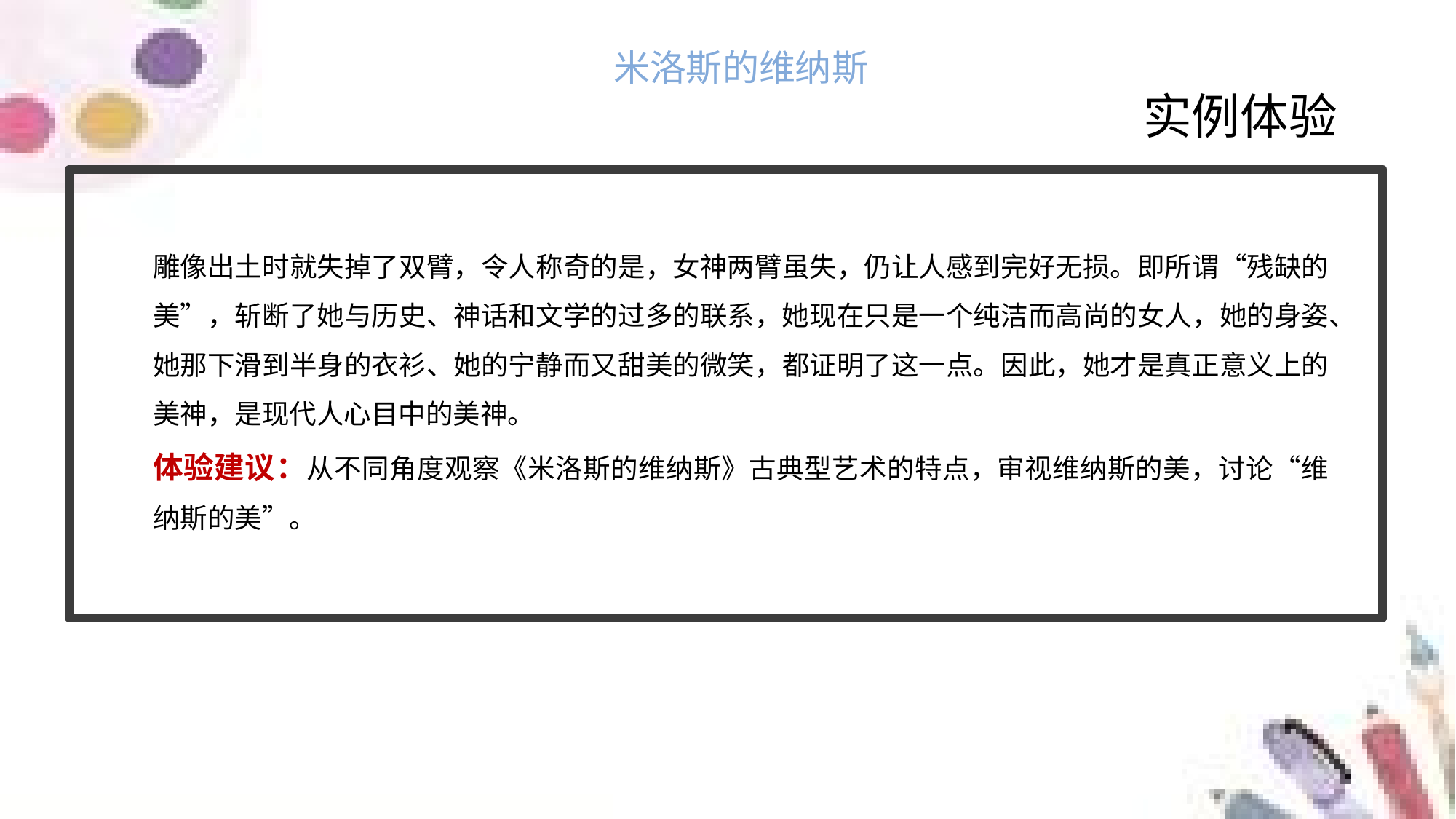

米洛斯的维纳斯
实例体验

雕像出土时就失掉了双臂，令人称奇的是，女神两臂虽失，仍让人感到完好无损。即所谓“残缺的美”，斩断了她与历史、神话和文学的过多的联系，她现在只是一个纯洁而高尚的女人，她的身姿、她那下滑到半身的衣衫、她的宁静而又甜美的微笑，都证明了这一点。因此，她才是真正意义上的美神，是现代人心目中的美神。
体验建议：从不同角度观察《米洛斯的维纳斯》古典型艺术的特点，审视维纳斯的美，讨论“维纳斯的美”。